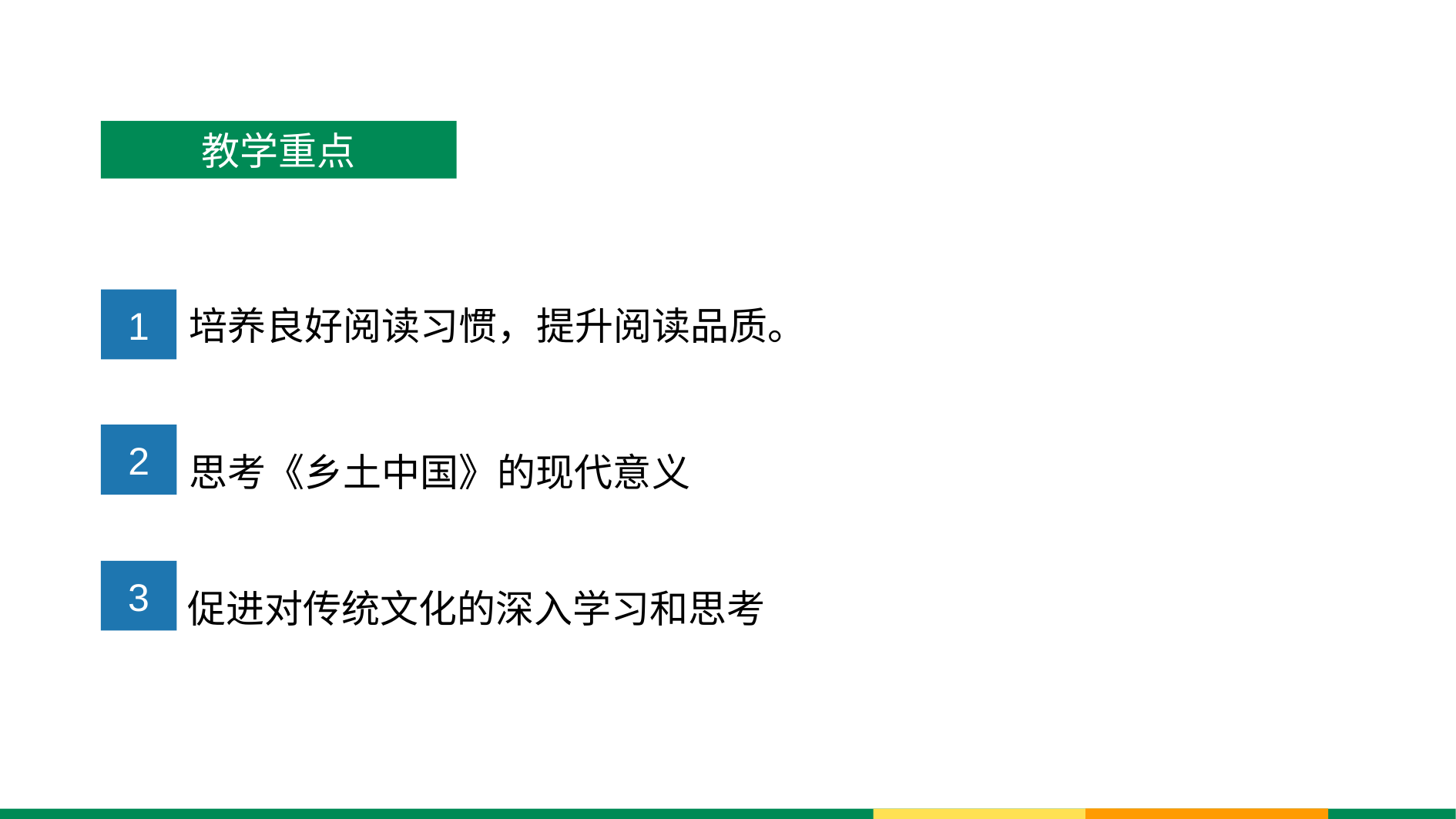

教学重点
培养良好阅读习惯，提升阅读品质。
1
思考《乡土中国》的现代意义
2
促进对传统文化的深入学习和思考
3